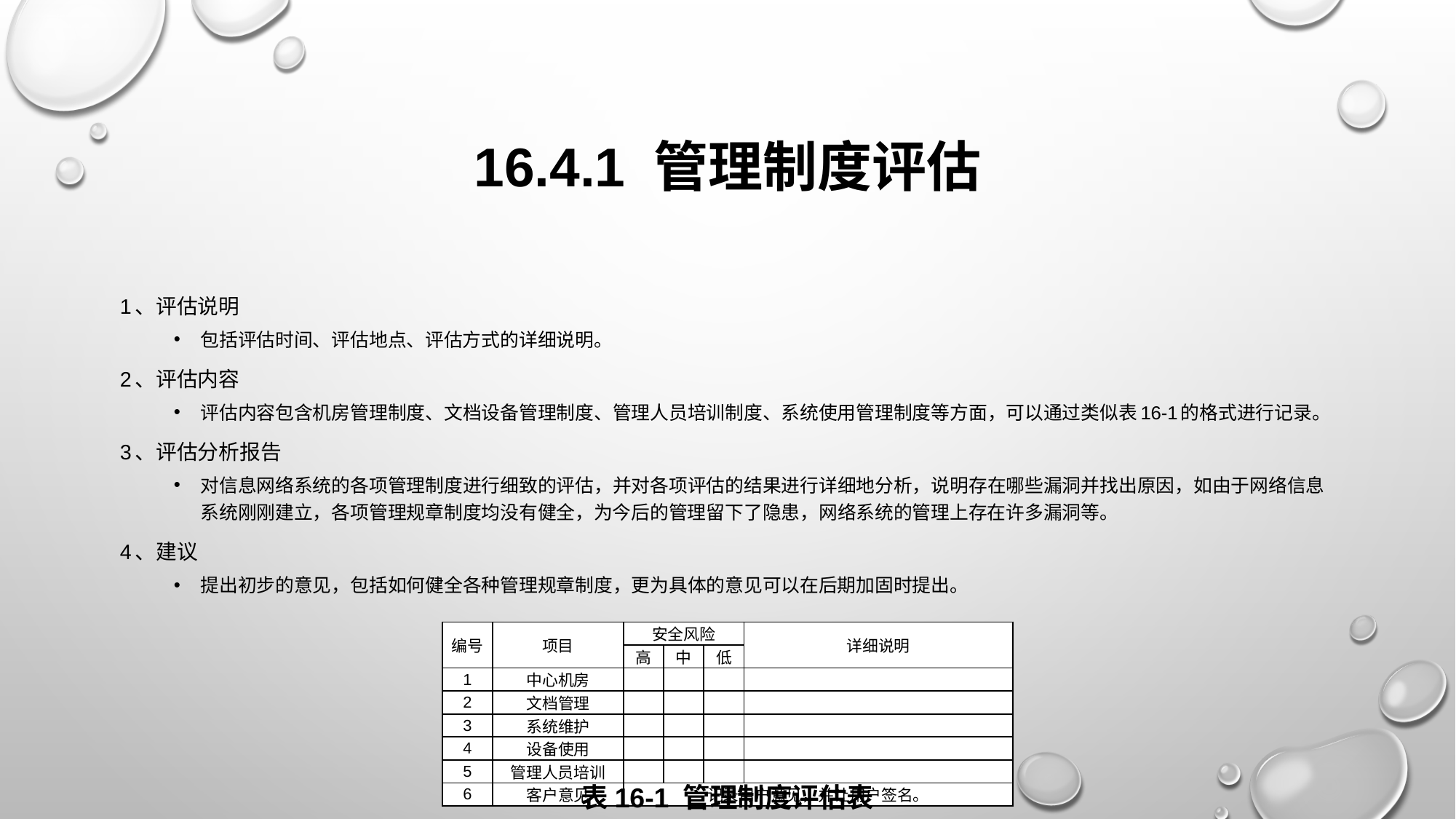

# 16.4.1 管理制度评估
1、评估说明
包括评估时间、评估地点、评估方式的详细说明。
2、评估内容
评估内容包含机房管理制度、文档设备管理制度、管理人员培训制度、系统使用管理制度等方面，可以通过类似表16-1的格式进行记录。
3、评估分析报告
对信息网络系统的各项管理制度进行细致的评估，并对各项评估的结果进行详细地分析，说明存在哪些漏洞并找出原因，如由于网络信息系统刚刚建立，各项管理规章制度均没有健全，为今后的管理留下了隐患，网络系统的管理上存在许多漏洞等。
4、建议
提出初步的意见，包括如何健全各种管理规章制度，更为具体的意见可以在后期加固时提出。

| 编号 | 项目 | 安全风险 |  |  | 详细说明 |
| --- | --- | --- | --- | --- | --- |
|  |  | 高 | 中 | 低 |  |
| 1 | 中心机房 |  |  |  |  |
| 2 | 文档管理 |  |  |  |  |
| 3 | 系统维护 |  |  |  |  |
| 4 | 设备使用 |  |  |  |  |
| 5 | 管理人员培训 |  |  |  |  |
| 6 | 客户意见 | 记录用户意见，并让用户签名。 |  |  |  |
表16-1 管理制度评估表